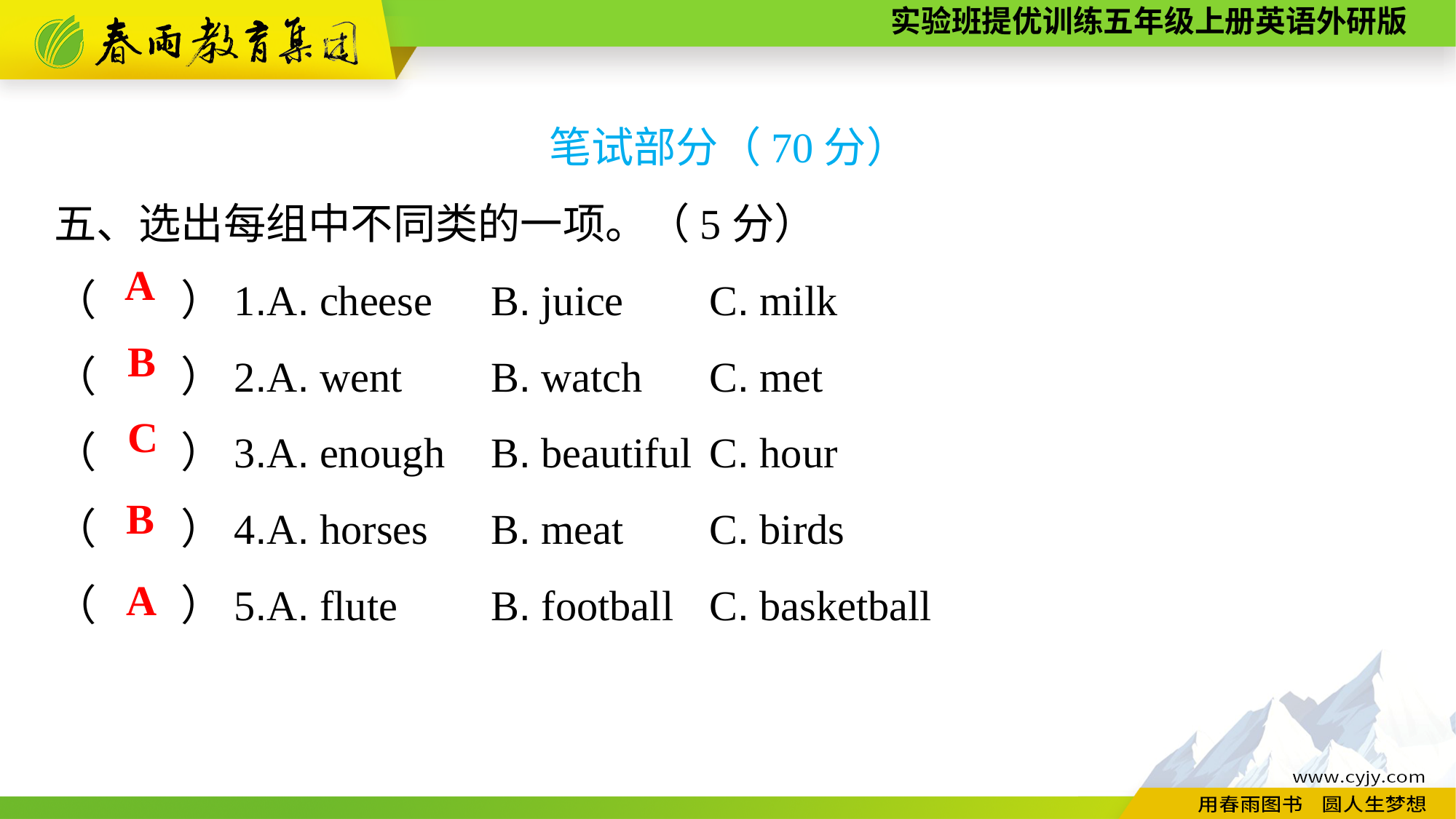

笔试部分（70分）
五、选出每组中不同类的一项。（5分）
（　　）1.A. cheese	B. juice	C. milk
（　　）2.A. went	B. watch	C. met
（　　）3.A. enough	B. beautiful	C. hour
（　　）4.A. horses	B. meat	C. birds
（　　）5.A. flute	B. football	C. basketball
A
B
C
B
A